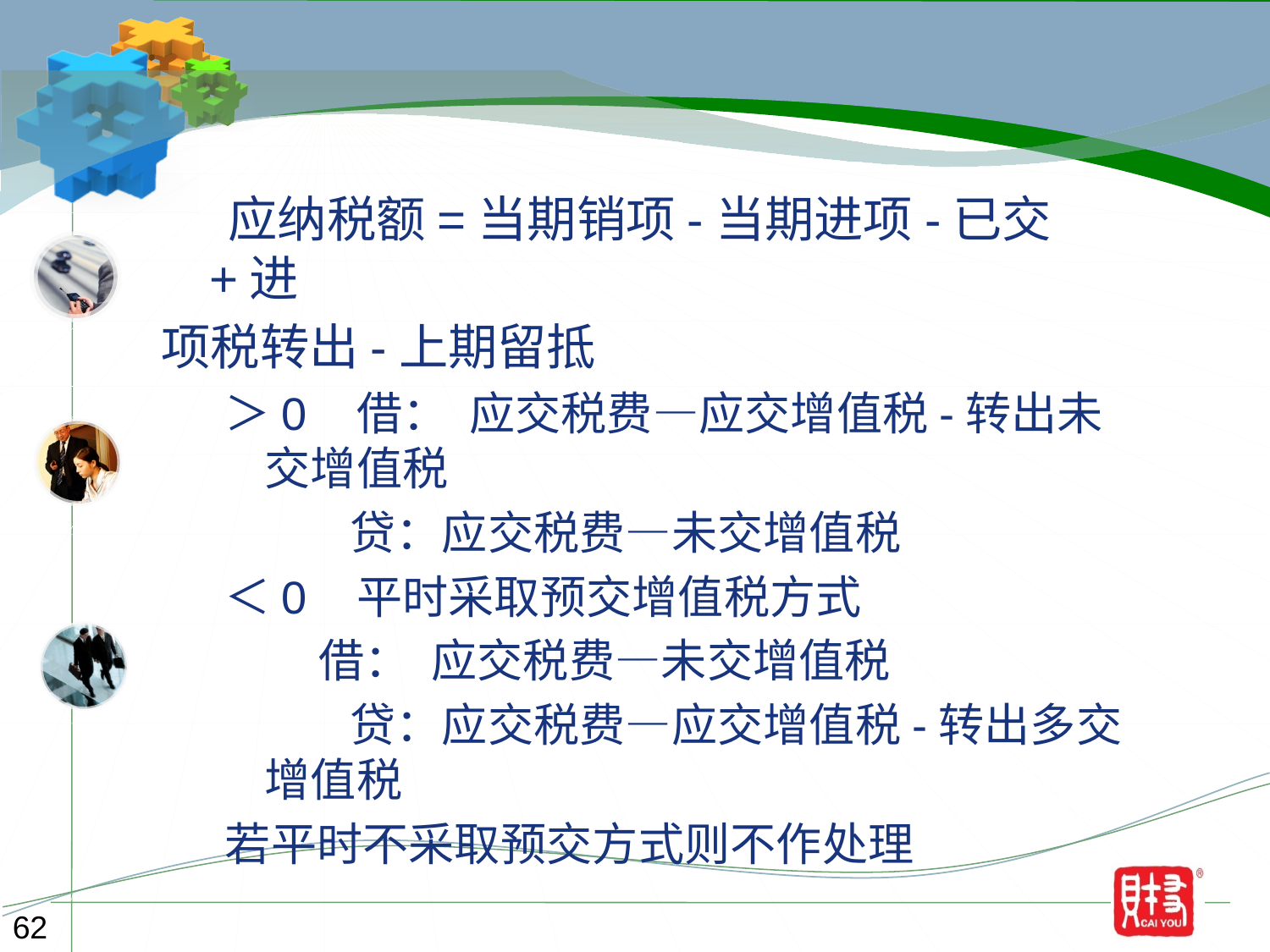

应纳税额=当期销项-当期进项-已交+进
项税转出-上期留抵
＞0   借：  应交税费—应交增值税-转出未交增值税
           贷：应交税费—未交增值税
＜0   平时采取预交增值税方式
        借：  应交税费—未交增值税
           贷：应交税费—应交增值税-转出多交增值税
若平时不采取预交方式则不作处理
62